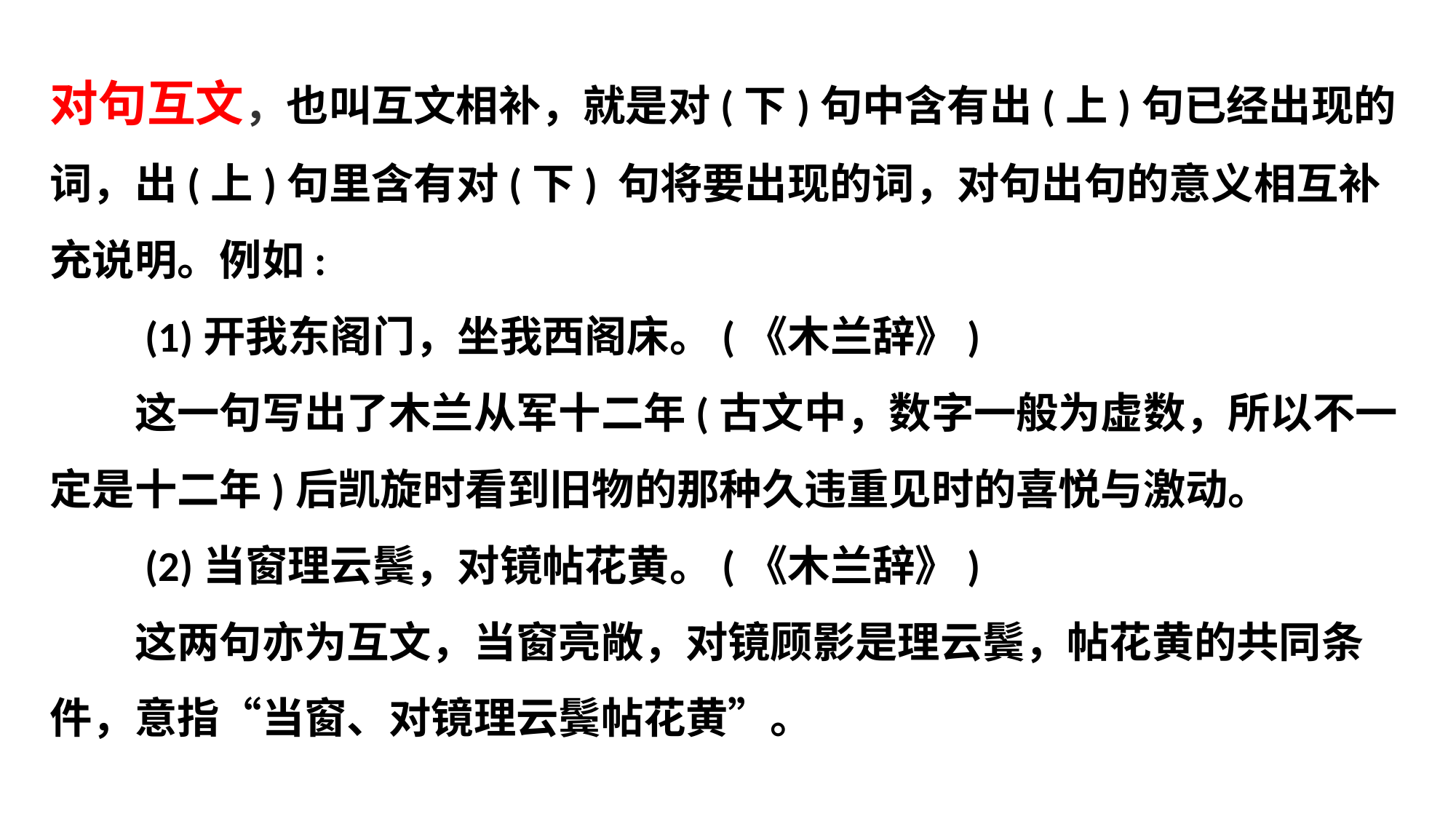

对句互文，也叫互文相补，就是对(下)句中含有出(上)句已经出现的词，出(上)句里含有对(下) 句将要出现的词，对句出句的意义相互补充说明。例如:
　　(1)开我东阁门，坐我西阁床。(《木兰辞》)
　　这一句写出了木兰从军十二年(古文中，数字一般为虚数，所以不一定是十二年)后凯旋时看到旧物的那种久违重见时的喜悦与激动。
　　(2)当窗理云鬓，对镜帖花黄。(《木兰辞》)
　　这两句亦为互文，当窗亮敞，对镜顾影是理云鬓，帖花黄的共同条件，意指“当窗、对镜理云鬓帖花黄”。